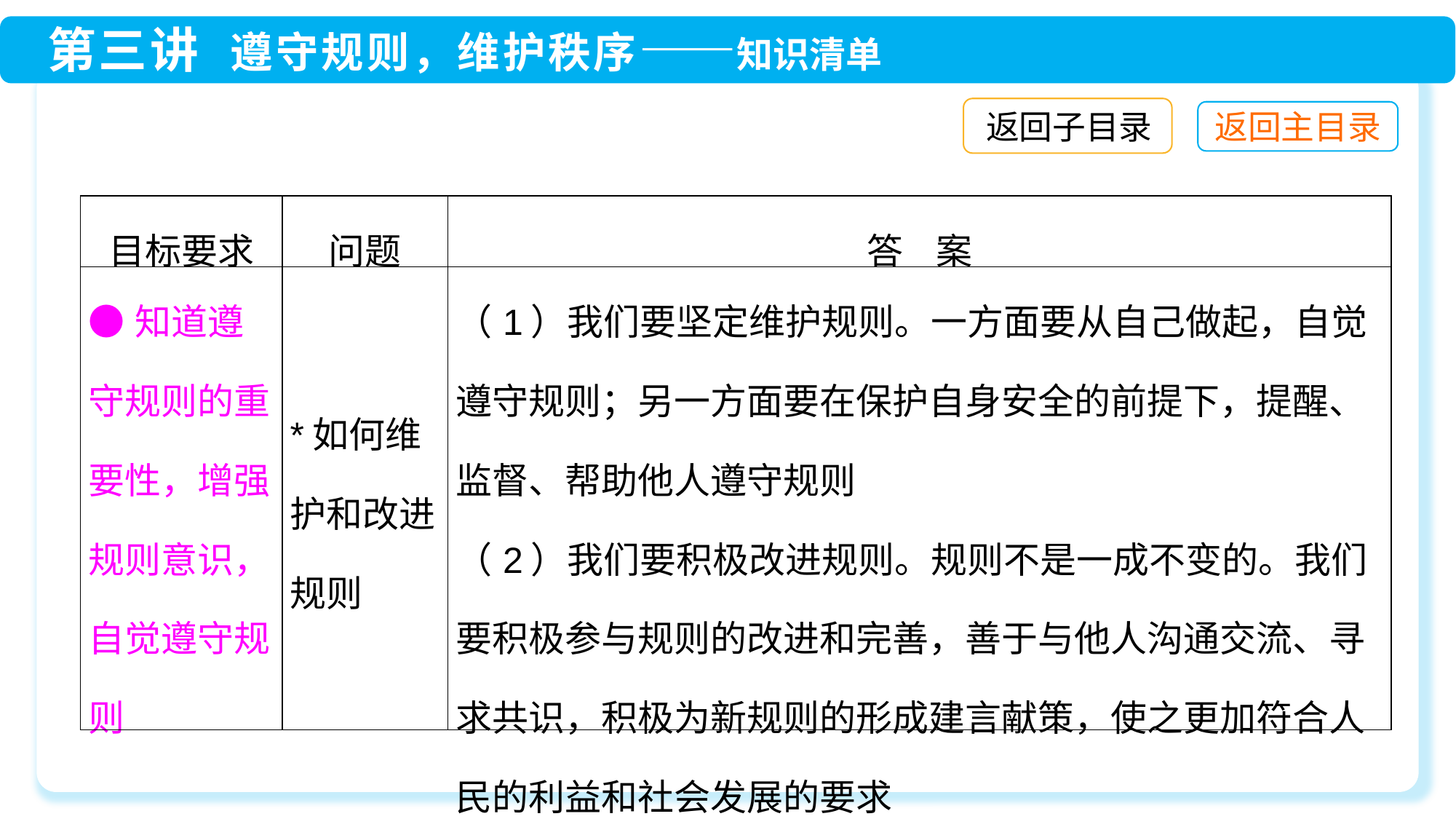

返回子目录
| 目标要求 | 问题 | 答 案 |
| --- | --- | --- |
| ●知道遵守规则的重要性，增强规则意识，自觉遵守规则 | \*如何维护和改进规则 | （1）我们要坚定维护规则。一方面要从自己做起，自觉遵守规则；另一方面要在保护自身安全的前提下，提醒、监督、帮助他人遵守规则 （2）我们要积极改进规则。规则不是一成不变的。我们要积极参与规则的改进和完善，善于与他人沟通交流、寻求共识，积极为新规则的形成建言献策，使之更加符合人民的利益和社会发展的要求 |